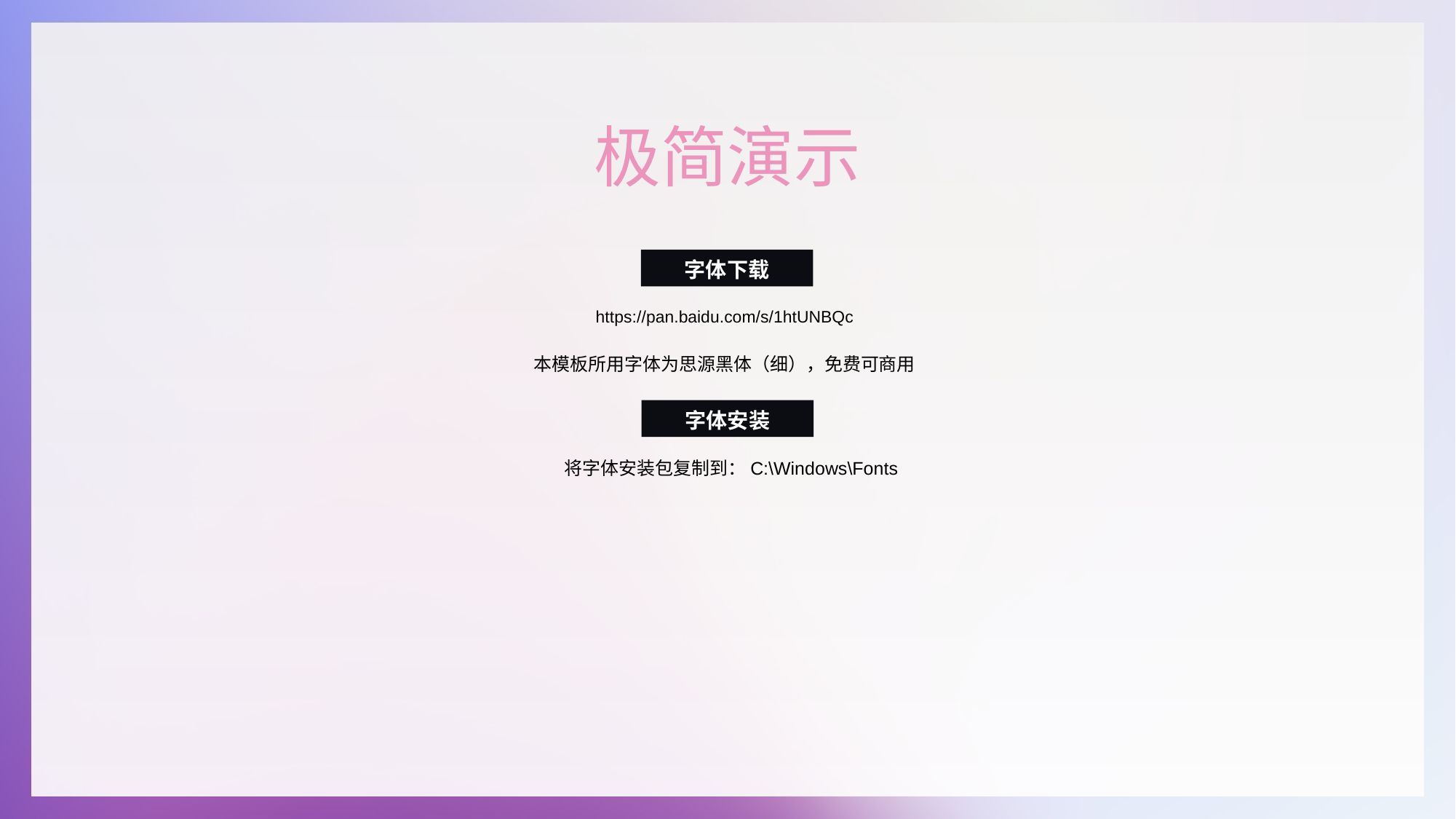

极简演示

字体下载
https://pan.baidu.com/s/1htUNBQc
本模板所用字体为思源黑体（细），免费可商用

字体安装
将字体安装包复制到：C:\Windows\Fonts